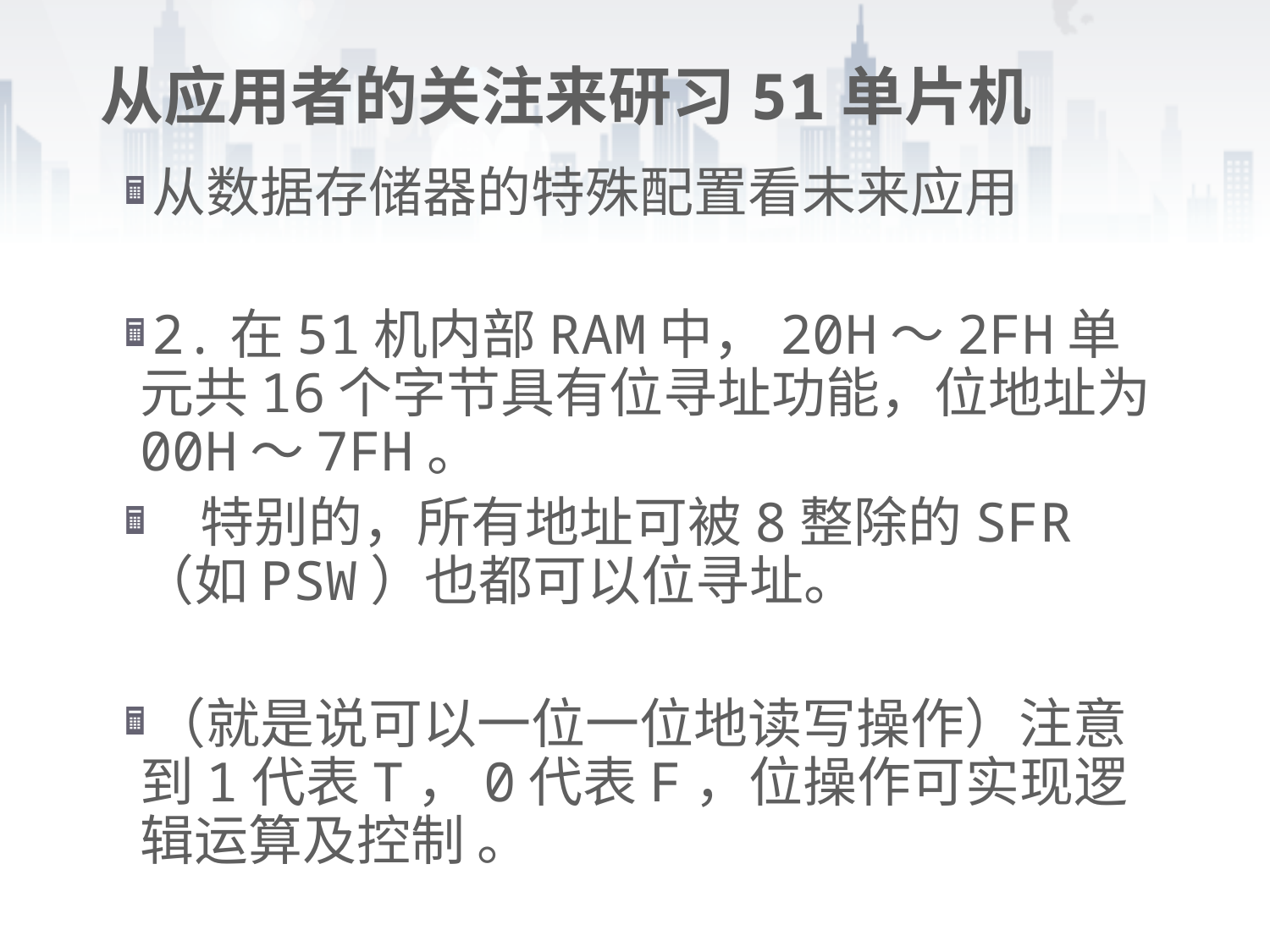

# 从应用者的关注来研习51单片机
从数据存储器的特殊配置看未来应用

2.在51机内部RAM中，20H～2FH单元共16个字节具有位寻址功能，位地址为00H～7FH。
   特别的，所有地址可被8整除的SFR（如PSW）也都可以位寻址。

（就是说可以一位一位地读写操作）注意到1代表T，0代表F，位操作可实现逻辑运算及控制 。